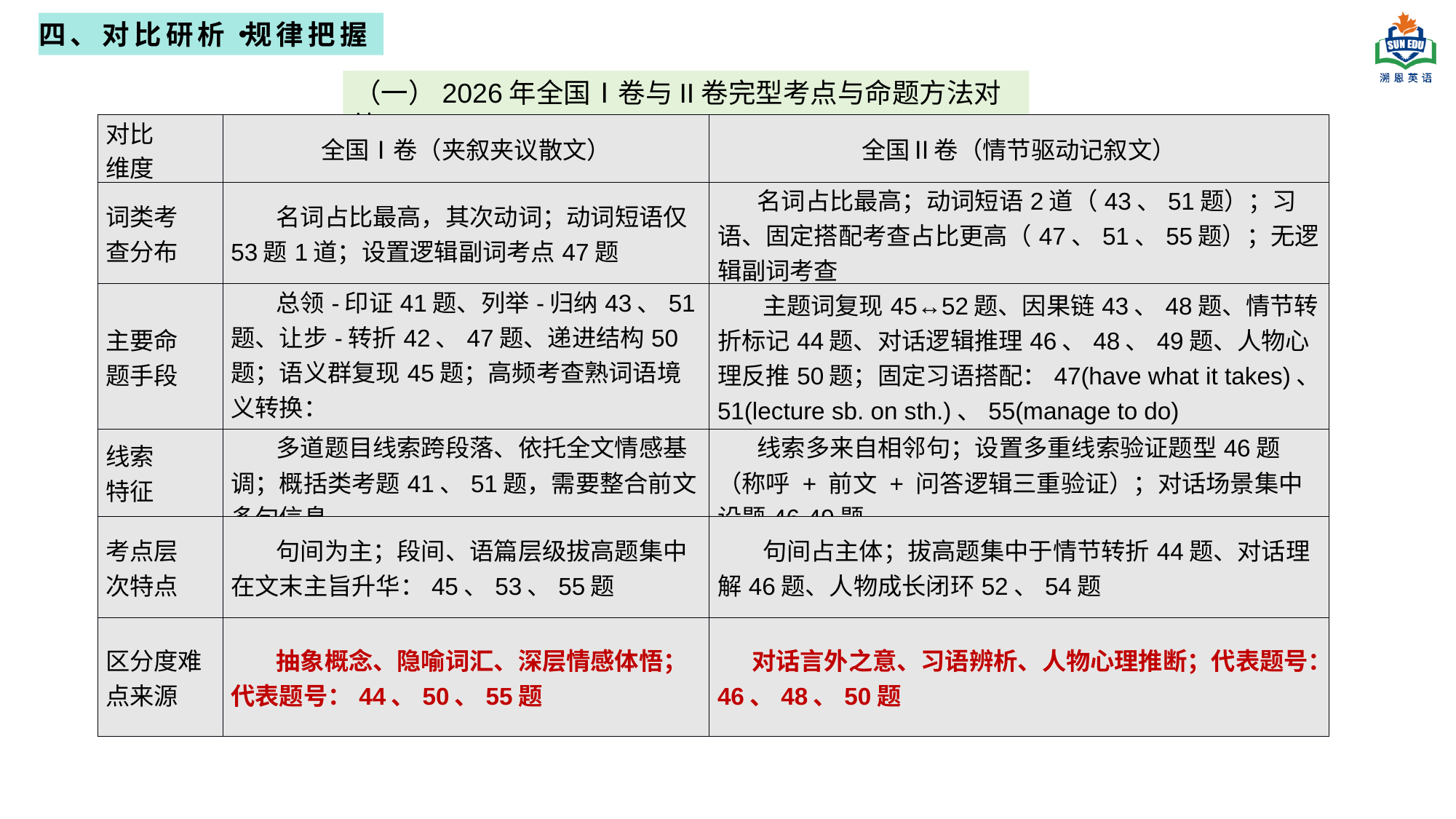

四、对比研析・规律把握
（一）2026年全国Ⅰ卷与II卷完型考点与命题方法对比
| 对比 维度 | 全国Ⅰ卷（夹叙夹议散文） | 全国Ⅱ卷（情节驱动记叙文） |
| --- | --- | --- |
| 词类考 查分布 | 名词占比最高，其次动词；动词短语仅53题1道；设置逻辑副词考点47题 | 名词占比最高；动词短语2道（43、51题）；习语、固定搭配考查占比更高（47、51、55题）；无逻辑副词考查 |
| 主要命 题手段 | 总领-印证41题、列举-归纳43、51题、让步-转折42、47题、递进结构50题；语义群复现45题；高频考查熟词语境义转换：44(novelty)、50(extension)、45/55(roots) | 主题词复现45↔52题、因果链43、48题、情节转折标记44题、对话逻辑推理46、48、49题、人物心理反推50题；固定习语搭配：47(have what it takes)、51(lecture sb. on sth.)、55(manage to do) |
| 线索 特征 | 多道题目线索跨段落、依托全文情感基调；概括类考题41、51题，需要整合前文多句信息 | 线索多来自相邻句；设置多重线索验证题型46题 （称呼 + 前文 + 问答逻辑三重验证）；对话场景集中设题46-49题 |
| 考点层 次特点 | 句间为主；段间、语篇层级拔高题集中在文末主旨升华：45、53、55题 | 句间占主体；拔高题集中于情节转折44题、对话理解46题、人物成长闭环52、54题 |
| 区分度难点来源 | 抽象概念、隐喻词汇、深层情感体悟；代表题号：44、50、55题 | 对话言外之意、习语辨析、人物心理推断；代表题号：46、48、50题 |